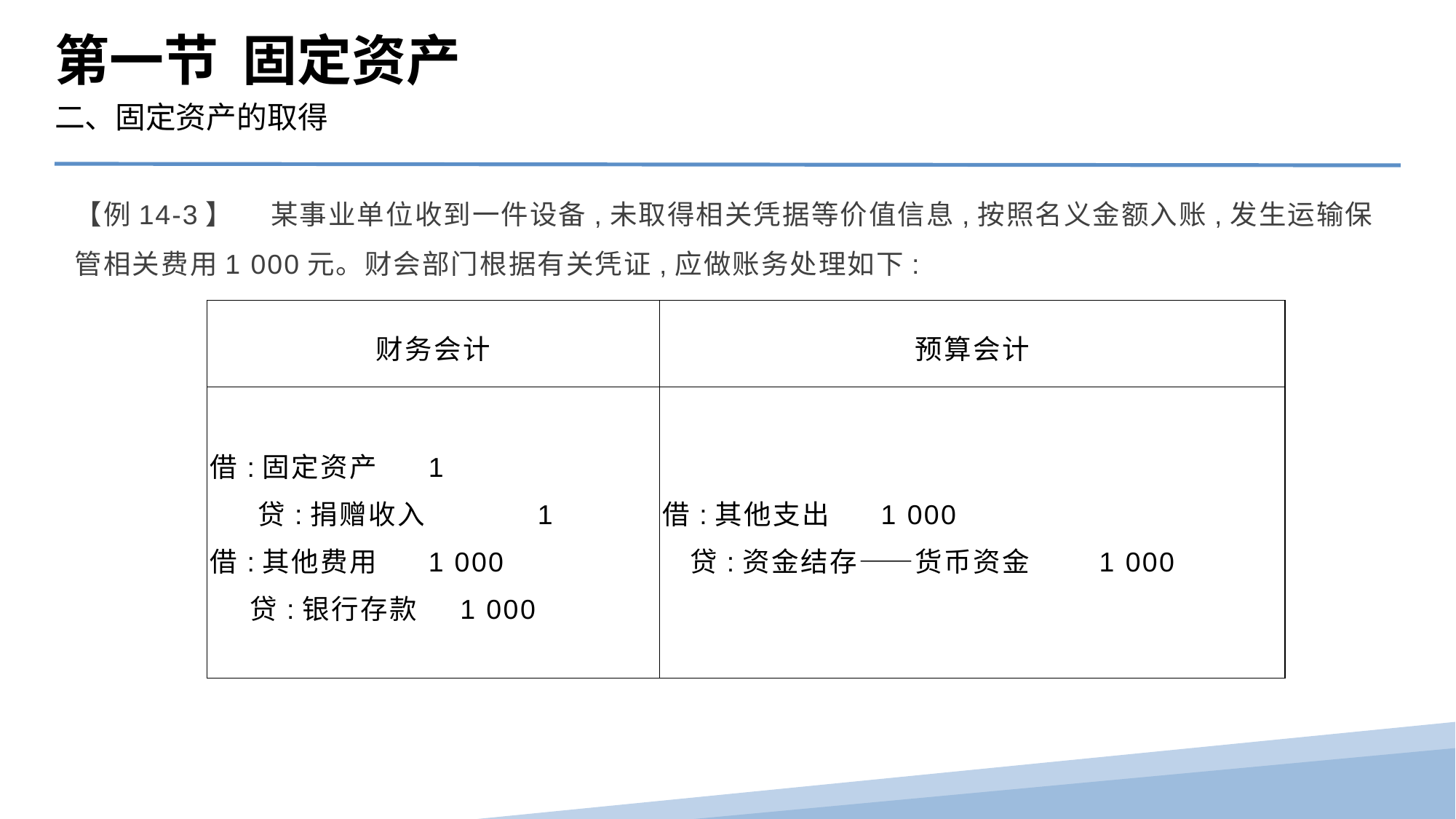

第一节  固定资产
二、固定资产的取得
【例14-3】　 某事业单位收到一件设备,未取得相关凭据等价值信息,按照名义金额入账,发生运输保管相关费用1 000元。财会部门根据有关凭证,应做账务处理如下:
| 财务会计 | 预算会计 |
| --- | --- |
| 借:固定资产 1 贷:捐赠收入 1 借:其他费用 1 000 贷:银行存款 1 000 | 借:其他支出 1 000 贷:资金结存——货币资金 1 000 |